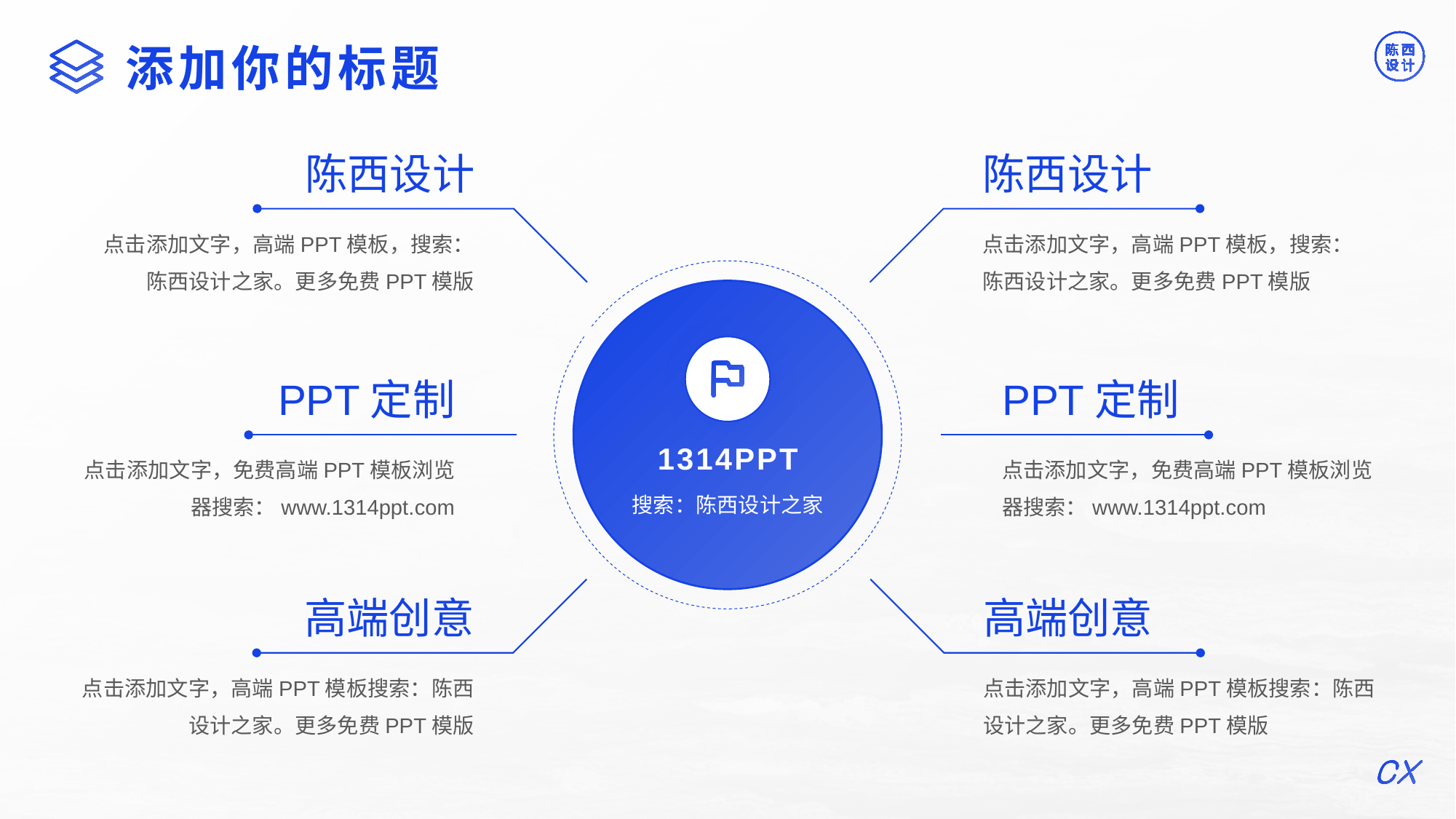

©版权所有：陈西设计之家(微信号：2090298045）
©版权所属公司：合肥陈西文化传媒科技有限公司

添加你的标题

陈西设计
陈西设计

点击添加文字，高端PPT模板，搜索：陈西设计之家。更多免费PPT模版
点击添加文字，高端PPT模板，搜索：陈西设计之家。更多免费PPT模版

PPT定制
PPT定制
1314PPT
点击添加文字，免费高端PPT模板浏览器搜索：www.1314ppt.com
点击添加文字，免费高端PPT模板浏览器搜索：www.1314ppt.com
搜索：陈西设计之家

高端创意
高端创意
点击添加文字，高端PPT模板搜索：陈西设计之家。更多免费PPT模版
点击添加文字，高端PPT模板搜索：陈西设计之家。更多免费PPT模版

©版权所有：陈西设计之家(微信号：2090298045）
©版权所属公司：合肥陈西文化传媒科技有限公司